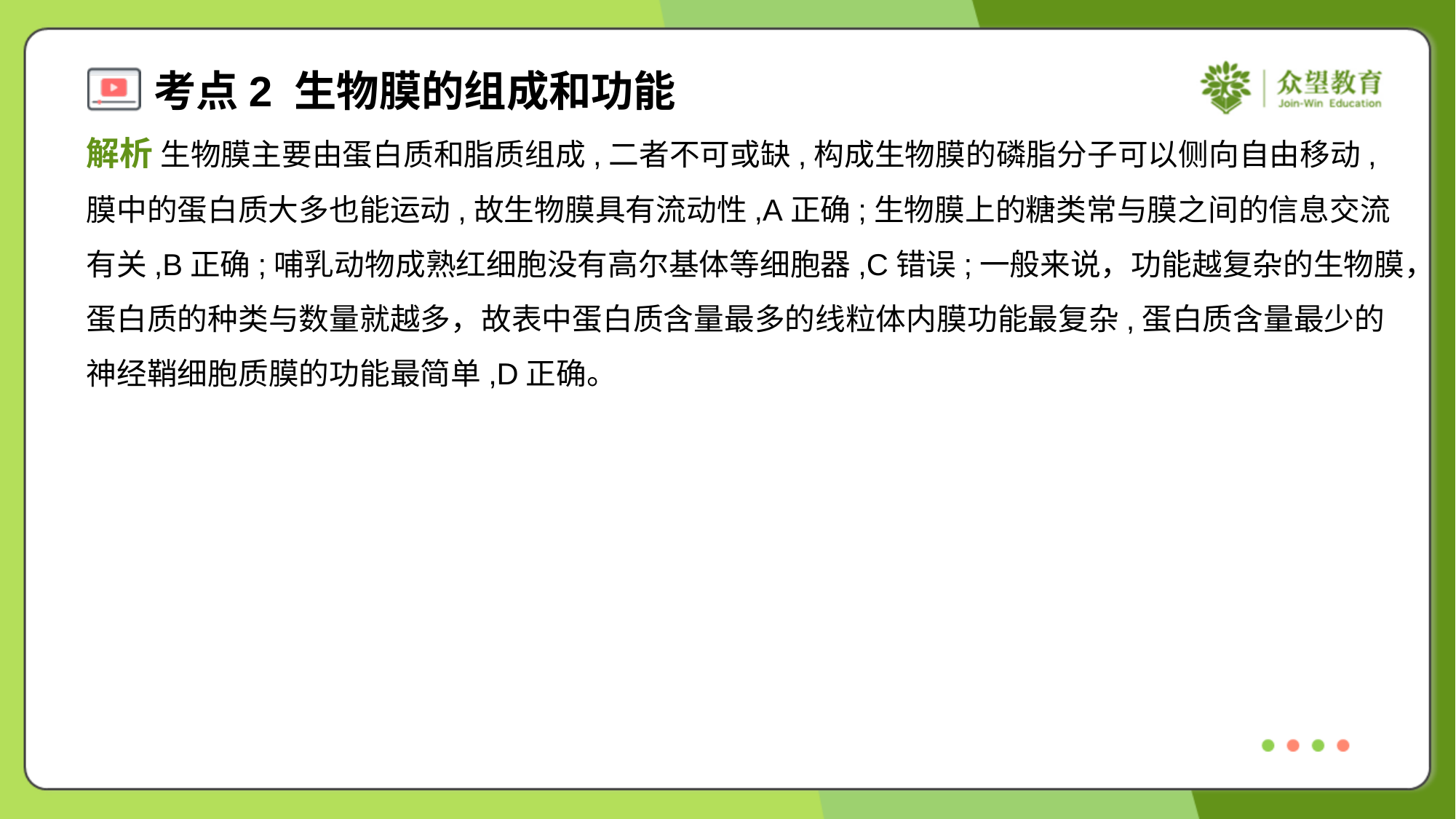

解析 生物膜主要由蛋白质和脂质组成,二者不可或缺,构成生物膜的磷脂分子可以侧向自由移动,
膜中的蛋白质大多也能运动,故生物膜具有流动性,A正确;生物膜上的糖类常与膜之间的信息交流
有关,B正确;哺乳动物成熟红细胞没有高尔基体等细胞器,C错误;一般来说，功能越复杂的生物膜，
蛋白质的种类与数量就越多，故表中蛋白质含量最多的线粒体内膜功能最复杂,蛋白质含量最少的
神经鞘细胞质膜的功能最简单,D正确。